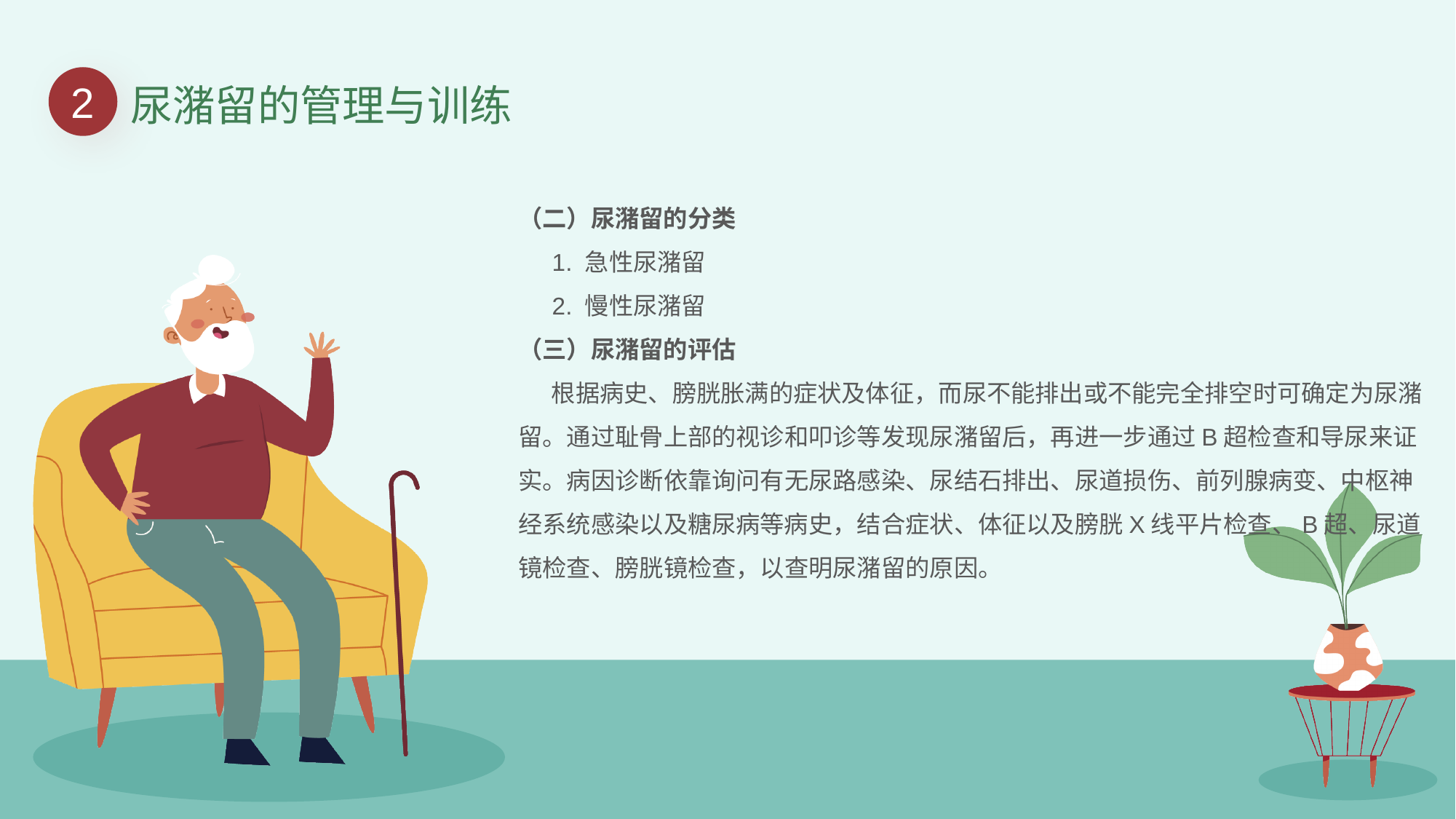

2
尿潴留的管理与训练
（二）尿潴留的分类
     1. 急性尿潴留
     2. 慢性尿潴留
（三）尿潴留的评估
     根据病史、膀胱胀满的症状及体征，而尿不能排出或不能完全排空时可确定为尿潴留。通过耻骨上部的视诊和叩诊等发现尿潴留后，再进一步通过B超检查和导尿来证实。病因诊断依靠询问有无尿路感染、尿结石排出、尿道损伤、前列腺病变、中枢神经系统感染以及糖尿病等病史，结合症状、体征以及膀胱X线平片检查、B超、尿道镜检查、膀胱镜检查，以查明尿潴留的原因。